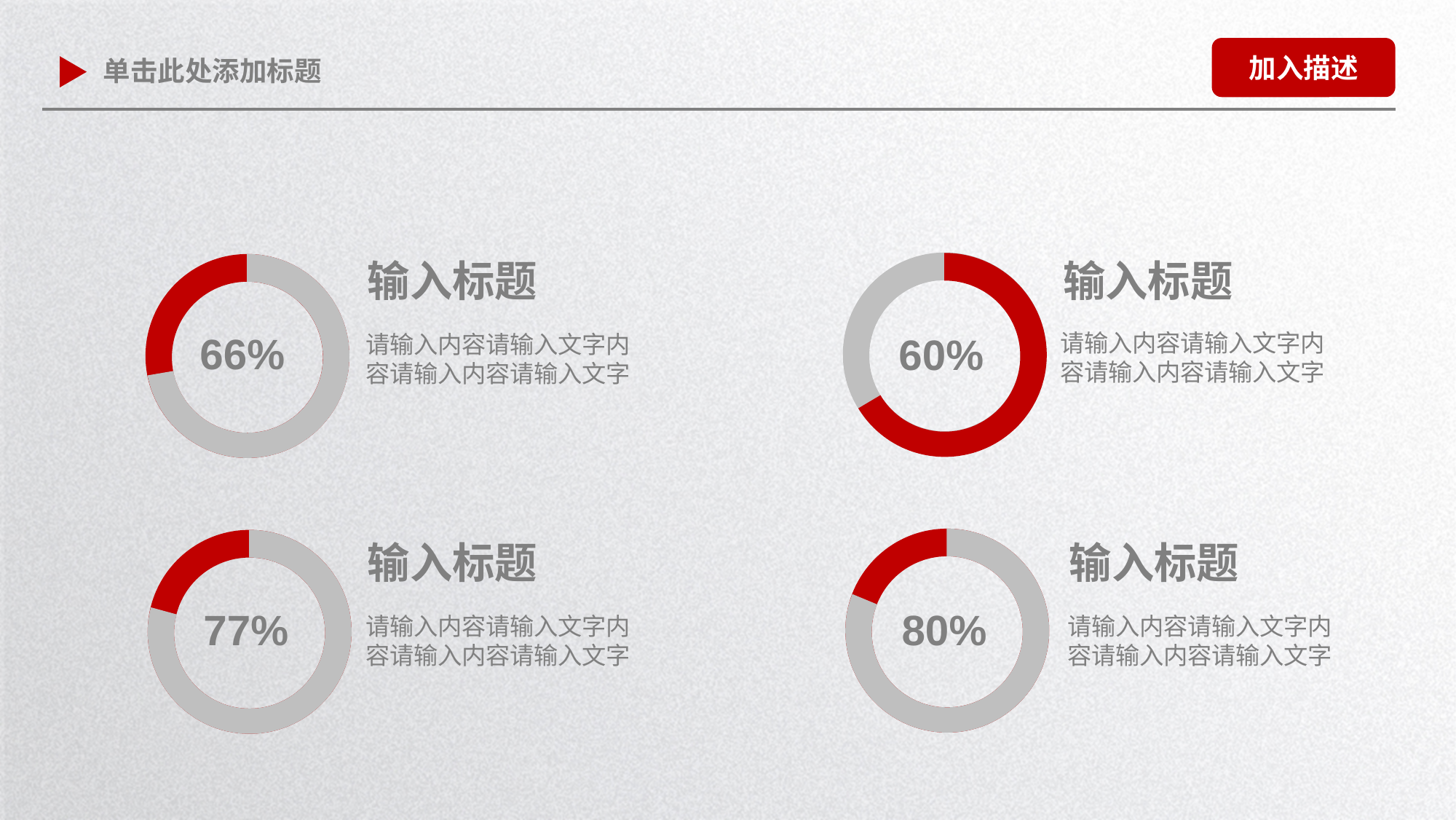

加入描述
单击此处添加标题

输入标题
请输入内容请输入文字内容请输入内容请输入文字
输入标题
请输入内容请输入文字内容请输入内容请输入文字

60%

66%

80%

77%
输入标题
请输入内容请输入文字内容请输入内容请输入文字
输入标题
请输入内容请输入文字内容请输入内容请输入文字